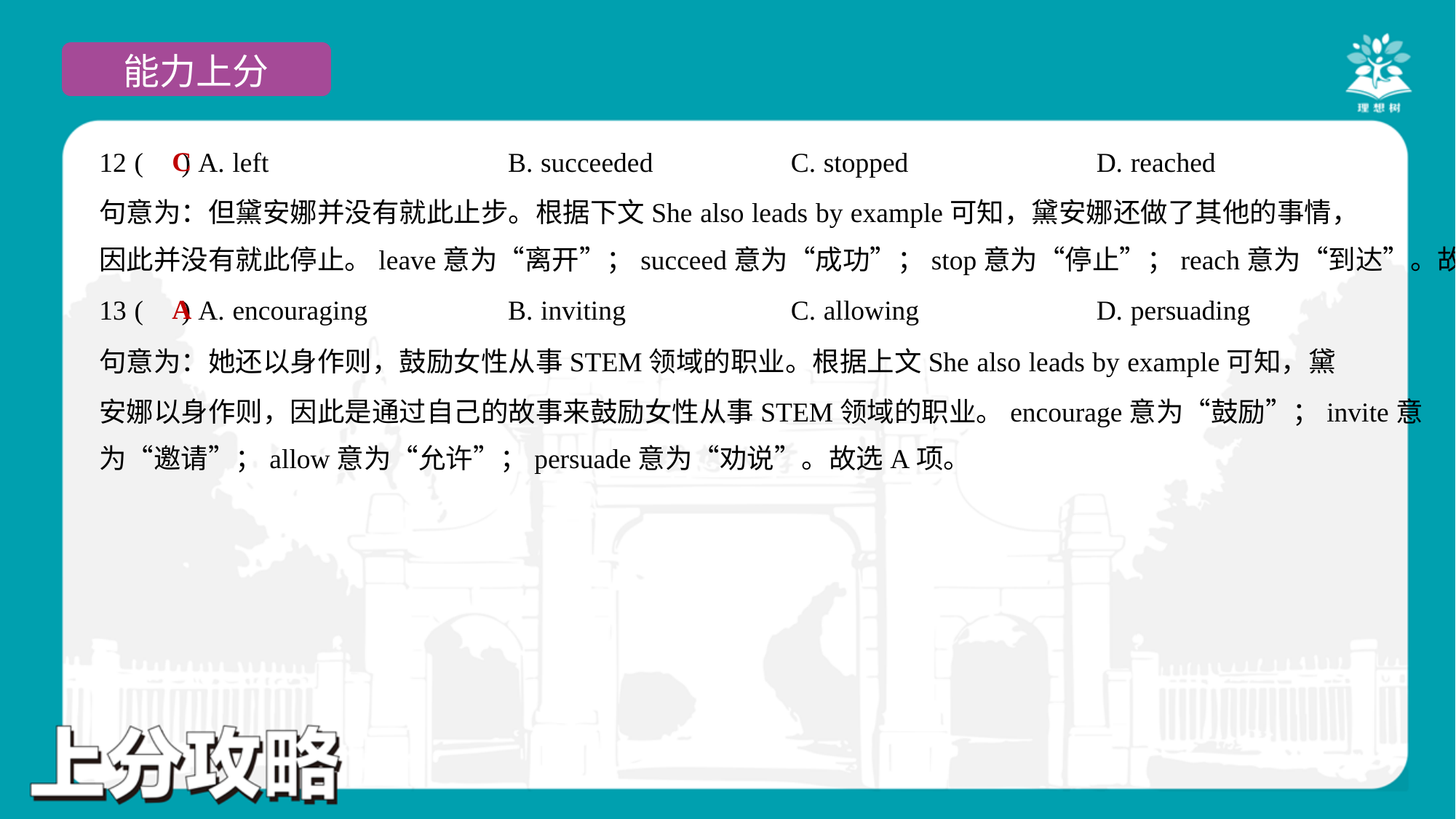

C
12 (     ) A. left	B. succeeded	C. stopped	D. reached
句意为：但黛安娜并没有就此止步。根据下文She also leads by example可知，黛安娜还做了其他的事情，
因此并没有就此停止。leave意为“离开”；succeed意为“成功”；stop意为“停止”；reach意为“到达”。故选C项。
A
13 (     ) A. encouraging	B. inviting	C. allowing	D. persuading
句意为：她还以身作则，鼓励女性从事STEM领域的职业。根据上文She also leads by example可知，黛
安娜以身作则，因此是通过自己的故事来鼓励女性从事STEM领域的职业。encourage意为“鼓励”；invite意
为“邀请”；allow意为“允许”；persuade意为“劝说”。故选A项。